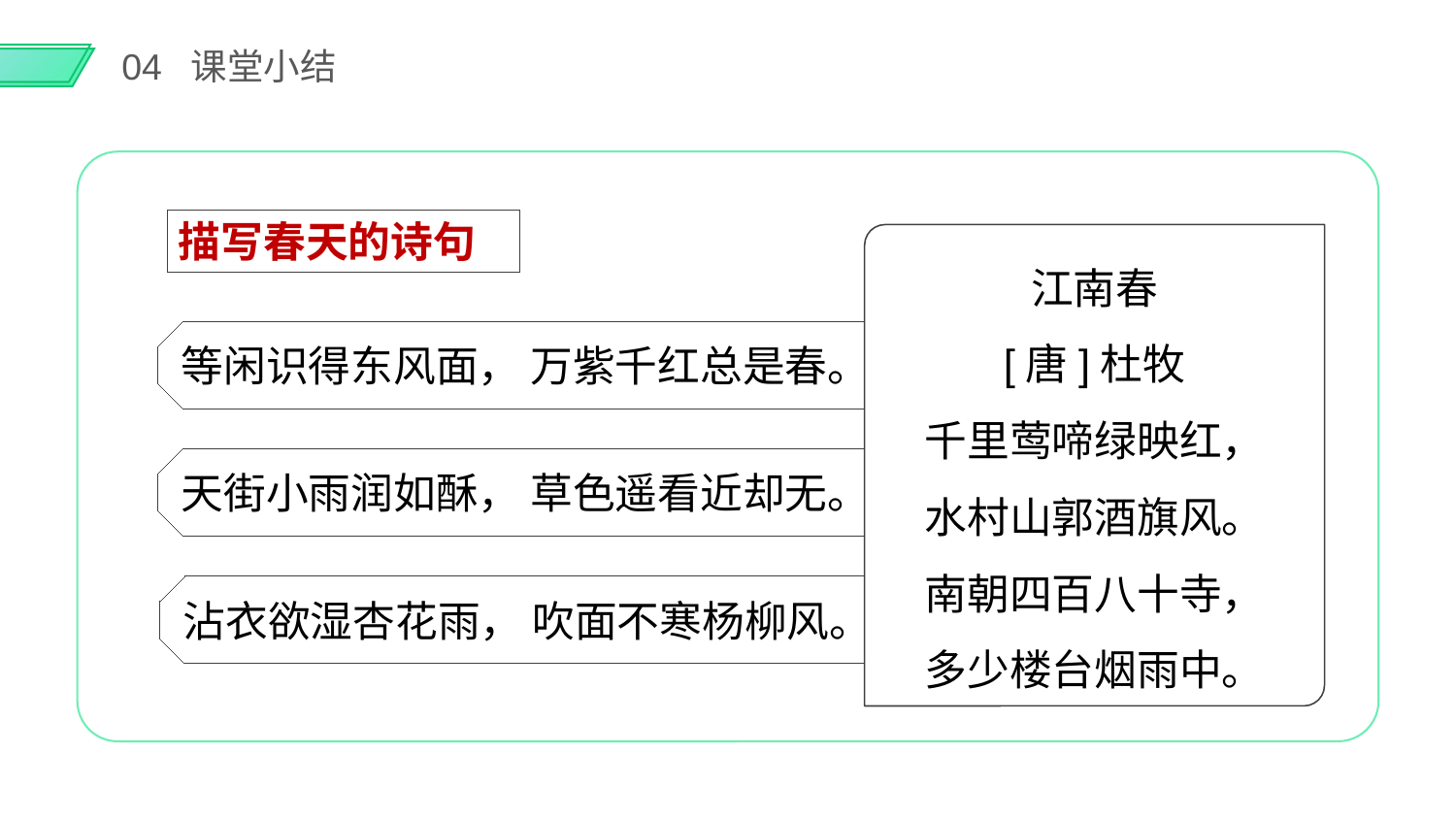

04  课堂小结
描写春天的诗句
江南春
[唐]杜牧
千里莺啼绿映红，
水村山郭酒旗风。
南朝四百八十寺，
多少楼台烟雨中。
等闲识得东风面， 万紫千红总是春。
天街小雨润如酥， 草色遥看近却无。
沾衣欲湿杏花雨， 吹面不寒杨柳风。